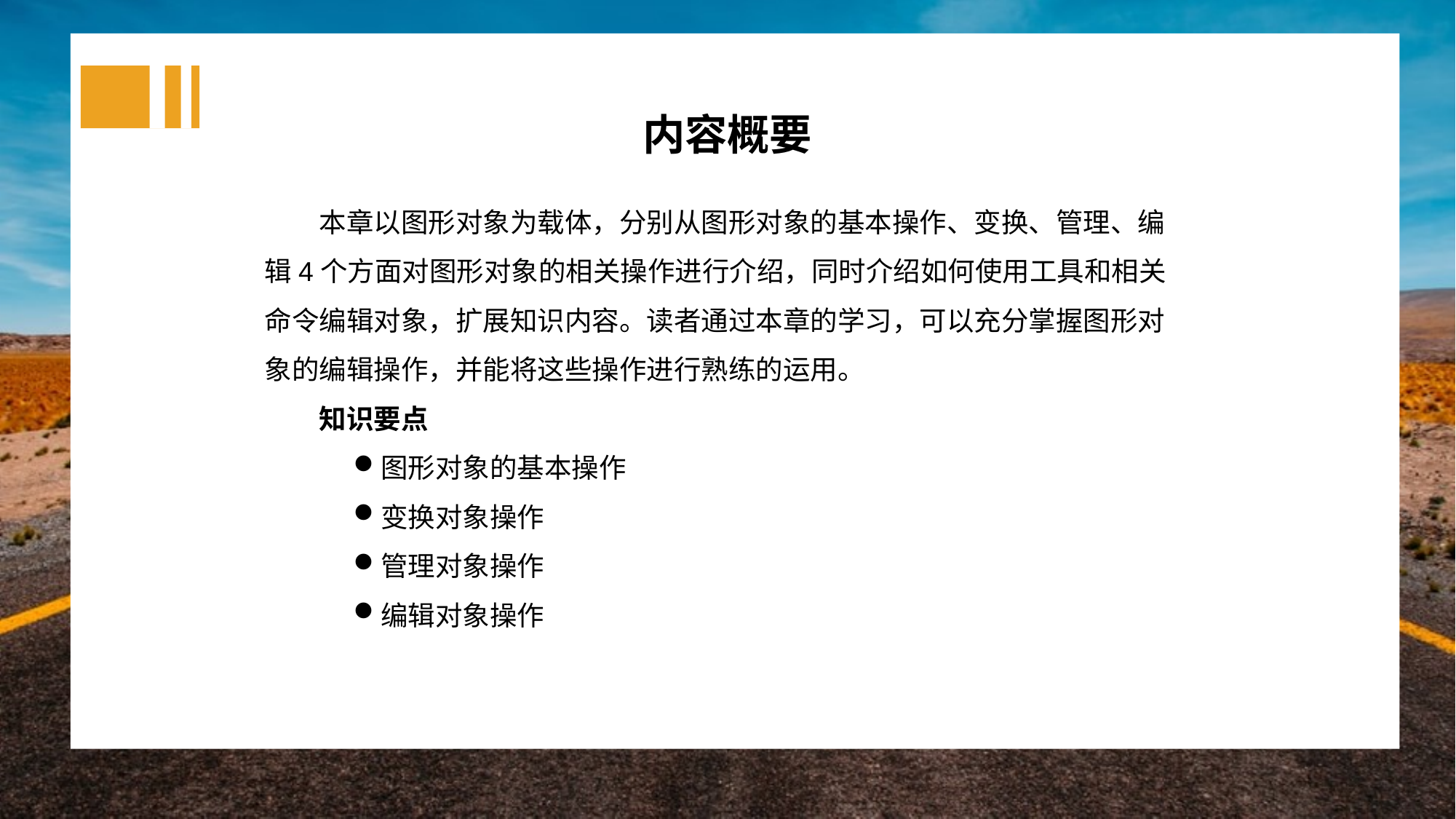

内容概要
本章以图形对象为载体，分别从图形对象的基本操作、变换、管理、编辑4个方面对图形对象的相关操作进行介绍，同时介绍如何使用工具和相关命令编辑对象，扩展知识内容。读者通过本章的学习，可以充分掌握图形对象的编辑操作，并能将这些操作进行熟练的运用。
知识要点
图形对象的基本操作
变换对象操作
管理对象操作
编辑对象操作